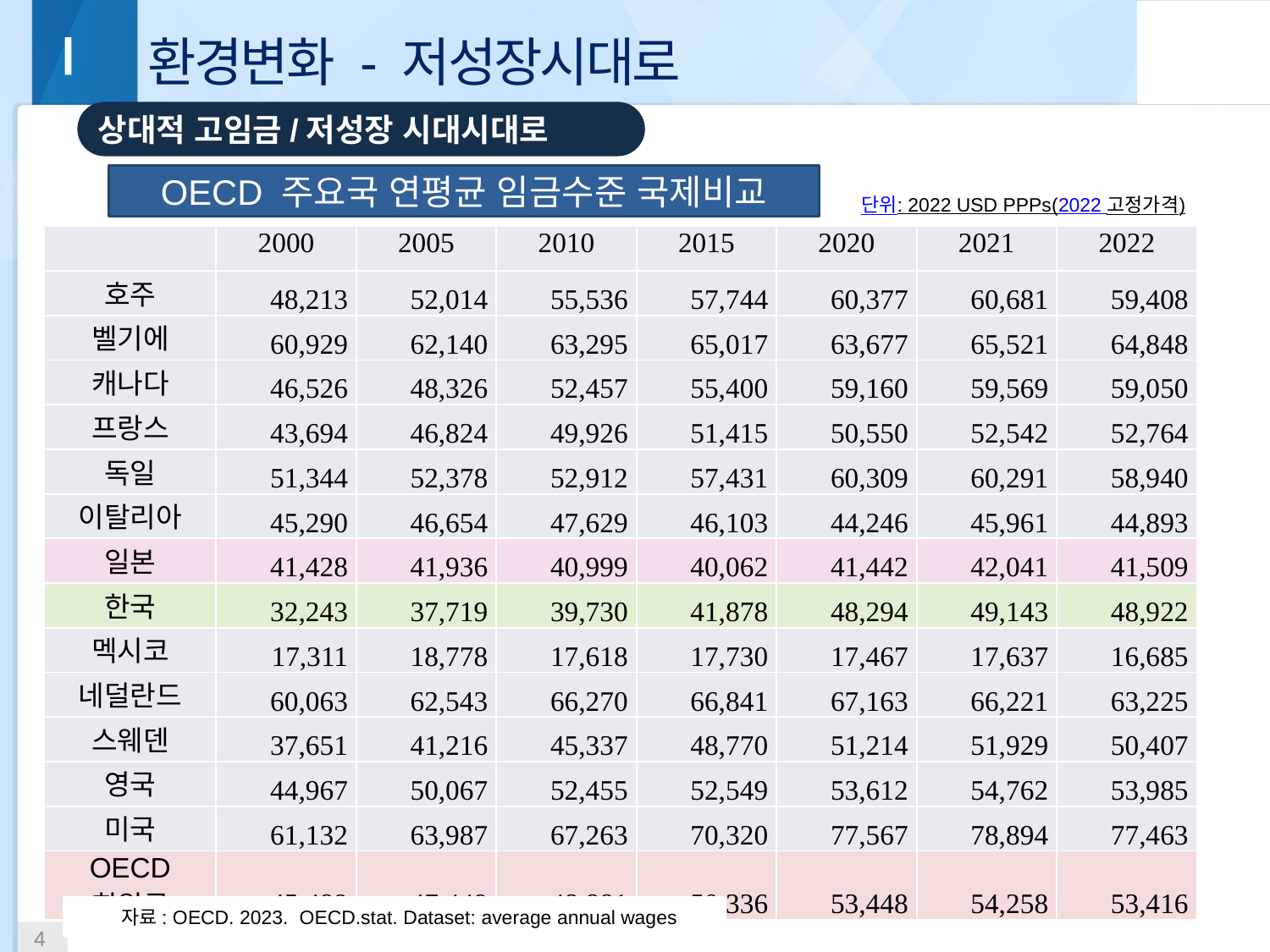

# 환경변화 - 저성장시대로
Ⅰ
상대적 고임금/저성장 시대시대로
OECD 주요국 연평균 임금수준 국제비교
단위: 2022 USD PPPs(2022 고정가격)
|  | 2000 | 2005 | 2010 | 2015 | 2020 | 2021 | 2022 |
| --- | --- | --- | --- | --- | --- | --- | --- |
| 호주 | 48,213 | 52,014 | 55,536 | 57,744 | 60,377 | 60,681 | 59,408 |
| 벨기에 | 60,929 | 62,140 | 63,295 | 65,017 | 63,677 | 65,521 | 64,848 |
| 캐나다 | 46,526 | 48,326 | 52,457 | 55,400 | 59,160 | 59,569 | 59,050 |
| 프랑스 | 43,694 | 46,824 | 49,926 | 51,415 | 50,550 | 52,542 | 52,764 |
| 독일 | 51,344 | 52,378 | 52,912 | 57,431 | 60,309 | 60,291 | 58,940 |
| 이탈리아 | 45,290 | 46,654 | 47,629 | 46,103 | 44,246 | 45,961 | 44,893 |
| 일본 | 41,428 | 41,936 | 40,999 | 40,062 | 41,442 | 42,041 | 41,509 |
| 한국 | 32,243 | 37,719 | 39,730 | 41,878 | 48,294 | 49,143 | 48,922 |
| 멕시코 | 17,311 | 18,778 | 17,618 | 17,730 | 17,467 | 17,637 | 16,685 |
| 네덜란드 | 60,063 | 62,543 | 66,270 | 66,841 | 67,163 | 66,221 | 63,225 |
| 스웨덴 | 37,651 | 41,216 | 45,337 | 48,770 | 51,214 | 51,929 | 50,407 |
| 영국 | 44,967 | 50,067 | 52,455 | 52,549 | 53,612 | 54,762 | 53,985 |
| 미국 | 61,132 | 63,987 | 67,263 | 70,320 | 77,567 | 78,894 | 77,463 |
| OECD 회원국 | 45,489 | 47,449 | 48,881 | 50,336 | 53,448 | 54,258 | 53,416 |
 자료: OECD. 2023.  OECD.stat. Dataset: average annual wages
 4